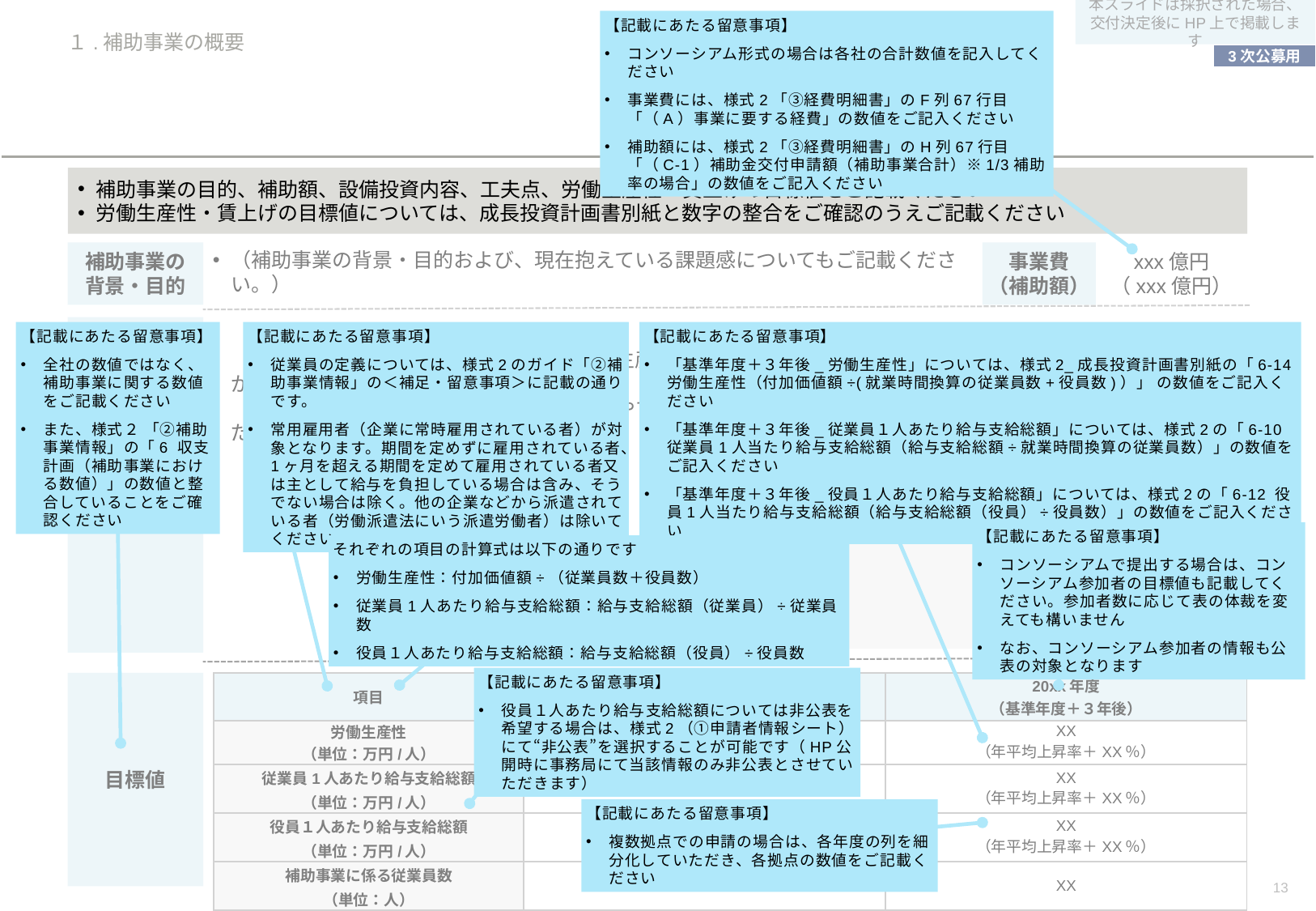

本スライドは採択された場合、交付決定後にHP上で掲載します
【記載にあたる留意事項】
コンソーシアム形式の場合は各社の合計数値を記入してください
事業費には、様式2「③経費明細書」のF列67行目「（A）事業に要する経費」の数値をご記入ください
補助額には、様式2「③経費明細書」のH列67行目「（C-1）補助金交付申請額（補助事業合計）※1/3補助率の場合」の数値をご記入ください
# １.補助事業の概要

補助事業の目的、補助額、設備投資内容、工夫点、労働生産性・賃上げの目標値をご記載ください
労働生産性・賃上げの目標値については、成長投資計画書別紙と数字の整合をご確認のうえご記載ください
補助事業の背景・目的
事業費
（補助額）
xxx億円
（xxx億円）
（補助事業の背景・目的および、現在抱えている課題感についてもご記載ください。）
設備投資の
内容
（設備投資の内容をご記載ください。）
（設備投資が課題を解決し得ること、労働生産性向上につながる点もご記載ください。）
（写真等を活用し、設備投資内容が伝わりやすいよう工夫ください。）
【記載にあたる留意事項】
全社の数値ではなく、補助事業に関する数値をご記載ください
また、様式２ 「②補助事業情報」の「6 収支計画（補助事業における数値）」の数値と整合していることをご確認ください
【記載にあたる留意事項】
従業員の定義については、様式2のガイド「②補助事業情報」の＜補足・留意事項＞に記載の通りです。
常用雇用者（企業に常時雇用されている者）が対象となります。期間を定めずに雇用されている者、1ヶ月を超える期間を定めて雇用されている者又は主として給与を負担している場合は含み、そうでない場合は除く。他の企業などから派遣されている者（労働派遣法にいう派遣労働者）は除いてください。
【記載にあたる留意事項】
「基準年度＋３年後_労働生産性」については、様式2_成長投資計画書別紙の「6-14 労働生産性（付加価値額÷(就業時間換算の従業員数+役員数)）」 の数値をご記入ください
「基準年度＋３年後_従業員１人あたり給与支給総額」については、様式2の「6-10 従業員1人当たり給与支給総額（給与支給総額÷就業時間換算の従業員数）」の数値をご記入ください
「基準年度＋３年後_役員１人あたり給与支給総額」については、様式2の「6-12 役員1人当たり給与支給総額（給与支給総額（役員）÷役員数）」の数値をご記入ください
写真等
【記載にあたる留意事項】
コンソーシアムで提出する場合は、コンソーシアム参加者の目標値も記載してください。参加者数に応じて表の体裁を変えても構いません
なお、コンソーシアム参加者の情報も公表の対象となります
それぞれの項目の計算式は以下の通りです
労働生産性：付加価値額÷（従業員数＋役員数）
従業員1人あたり給与支給総額：給与支給総額（従業員）÷従業員数
役員１人あたり給与支給総額：給与支給総額（役員）÷役員数
【記載にあたる留意事項】
役員１人あたり給与支給総額については非公表を希望する場合は、様式2（①申請者情報シート）にて“非公表”を選択することが可能です（HP公開時に事務局にて当該情報のみ非公表とさせていただきます）
| 項目 | 20xx年度 （基準年度） | 20xx年度 （基準年度＋３年後） |
| --- | --- | --- |
| 労働生産性 （単位：万円/人） | XX | XX （年平均上昇率＋XX％） |
| 従業員1人あたり給与支給総額 （単位：万円/人） | XX | XX （年平均上昇率＋XX％） |
| 役員１人あたり給与支給総額 （単位：万円/人） | XX | XX （年平均上昇率＋XX％） |
| 補助事業に係る従業員数 （単位：人） | XX | XX |
目標値
【記載にあたる留意事項】
複数拠点での申請の場合は、各年度の列を細分化していただき、各拠点の数値をご記載ください